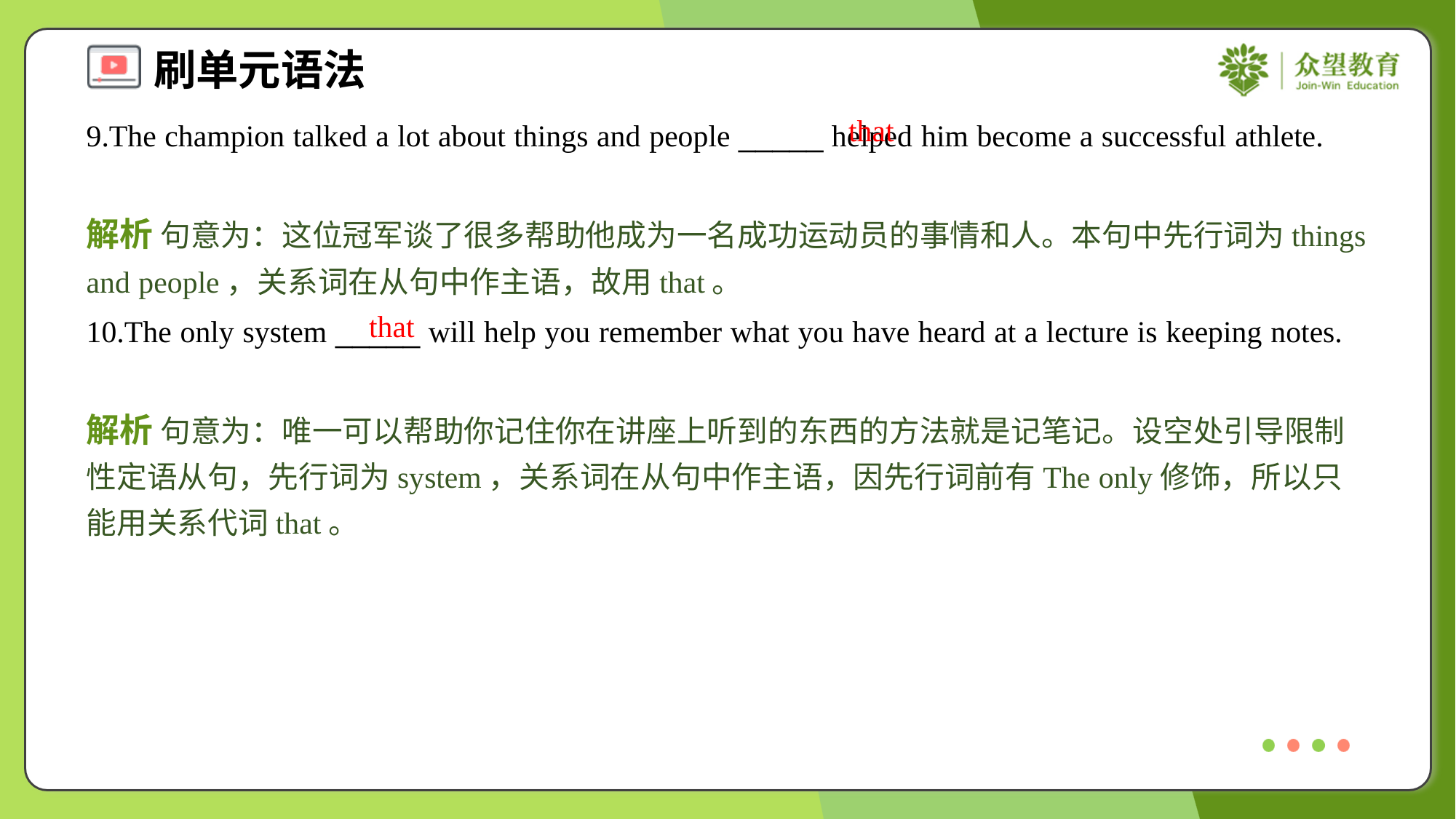

that
9.The champion talked a lot about things and people _____ helped him become a successful athlete.
解析 句意为：这位冠军谈了很多帮助他成为一名成功运动员的事情和人。本句中先行词为things and people，关系词在从句中作主语，故用that。
that
10.The only system _____ will help you remember what you have heard at a lecture is keeping notes.
解析 句意为：唯一可以帮助你记住你在讲座上听到的东西的方法就是记笔记。设空处引导限制性定语从句，先行词为system，关系词在从句中作主语，因先行词前有The only修饰，所以只能用关系代词that。